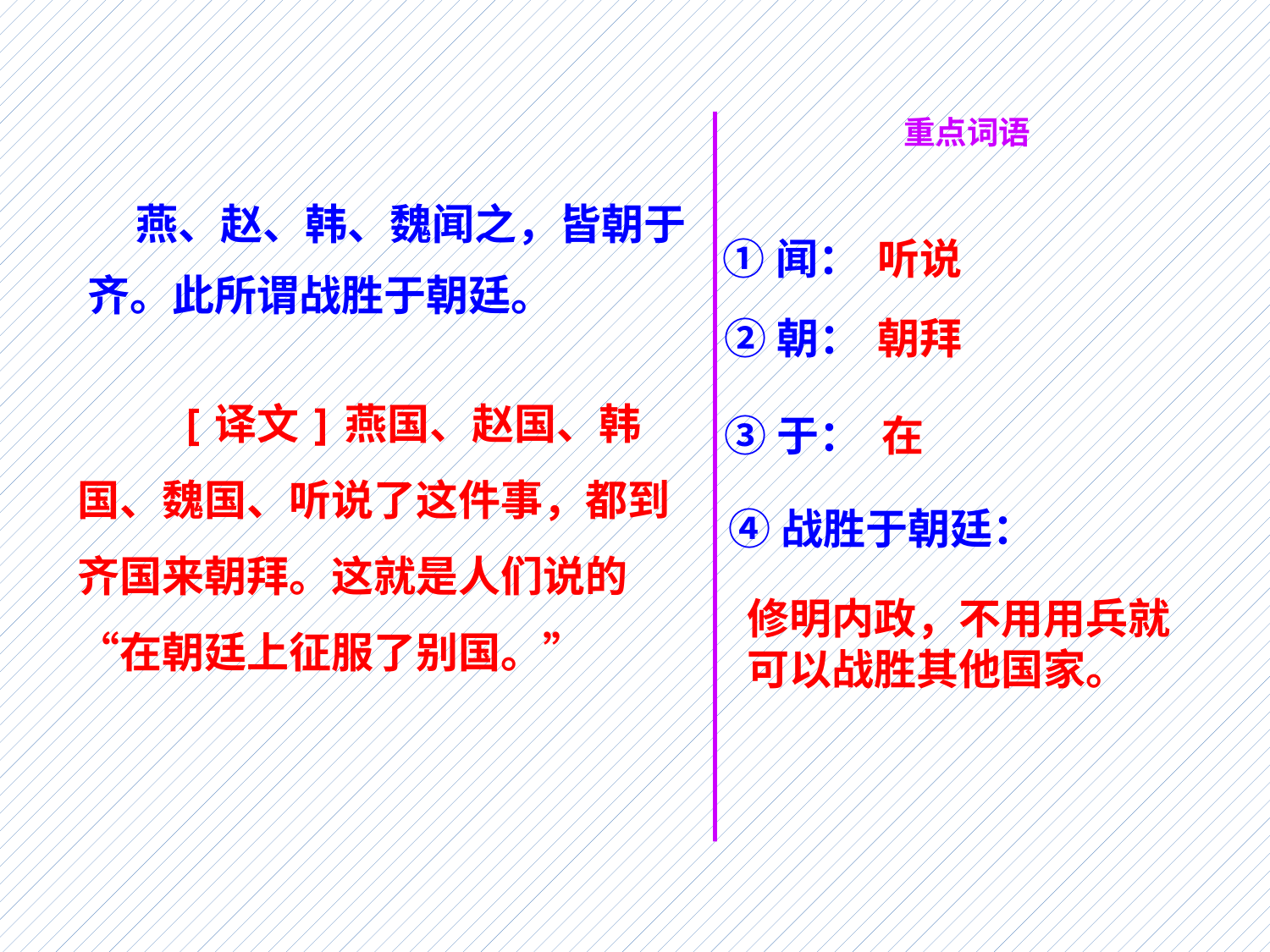

重点词语

    燕、赵、韩、魏闻之，皆朝于齐。此所谓战胜于朝廷。
①闻：
听说
②朝：
朝拜
    [译文]燕国、赵国、韩国、魏国、听说了这件事，都到齐国来朝拜。这就是人们说的“在朝廷上征服了别国。”
③于：
在
④战胜于朝廷：
修明内政，不用用兵就可以战胜其他国家。